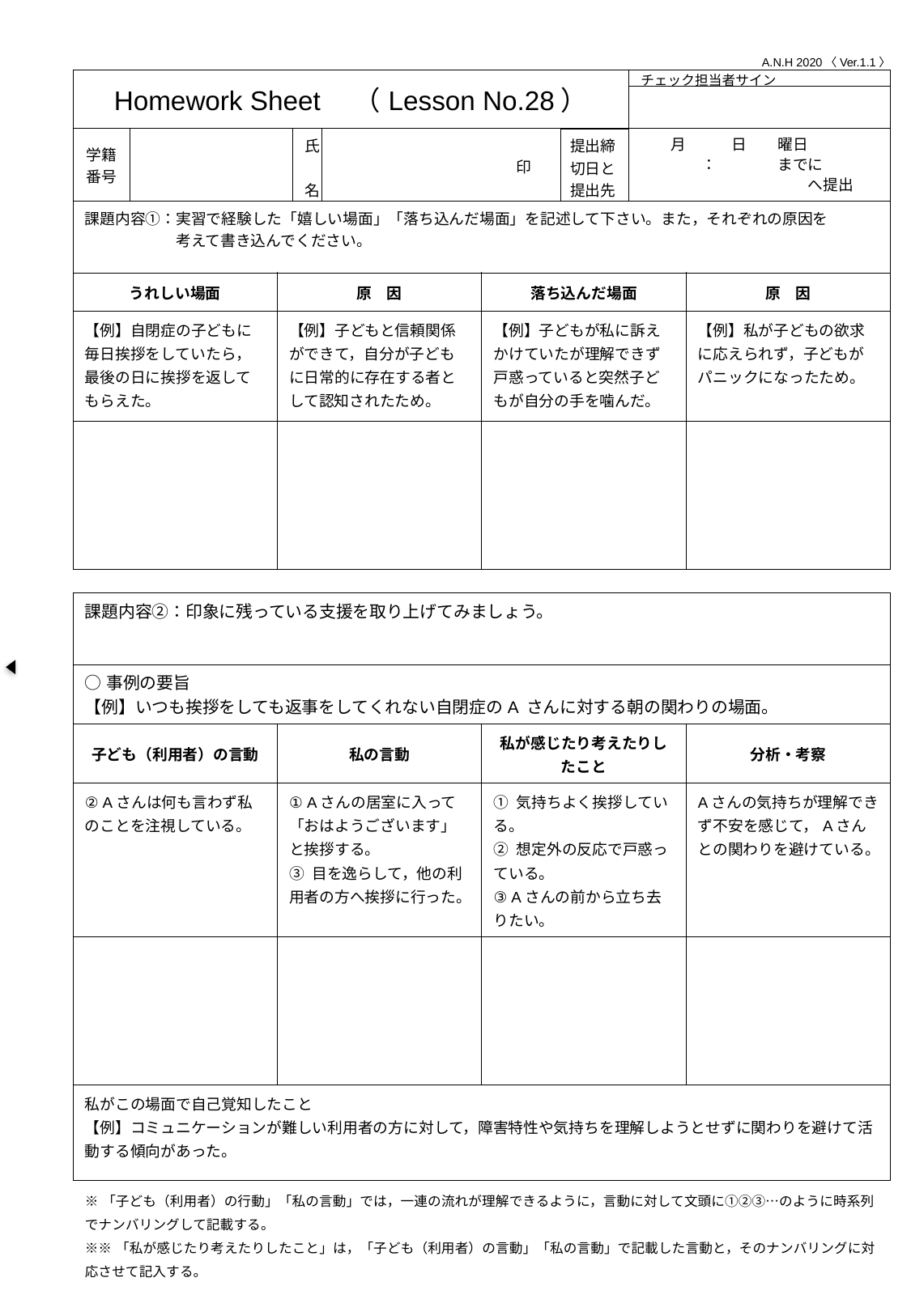

A.N.H 2020〈Ver.1.1〉
| Homework Sheet　（Lesson No.28） |  |  |  |  |  |  | チェック担当者サイン |  |
| --- | --- | --- | --- | --- | --- | --- | --- | --- |
|  |  |  |  |  |  |  |  |  |
| 学籍番号 |  |  | 氏　名 | 印 |  | 提出締切日と提出先 | 月　　　日　　曜日 　　　　：　　　　までに 　　　　　　　　　　　へ提出 |  |
| 課題内容①：実習で経験した「嬉しい場面」「落ち込んだ場面」を記述して下さい。また，それぞれの原因を 　　　　　　考えて書き込んでください。 |  |  |  |  |  |  |  |  |
| うれしい場面 |  | 原　因 |  |  | 落ち込んだ場面 |  |  | 原　因 |
| 【例】自閉症の子どもに毎日挨拶をしていたら，最後の日に挨拶を返してもらえた。 |  | 【例】子どもと信頼関係ができて，自分が子どもに日常的に存在する者として認知されたため。 |  |  | 【例】子どもが私に訴えかけていたが理解できず戸惑っていると突然子どもが自分の手を噛んだ。 |  |  | 【例】私が子どもの欲求に応えられず，子どもがパニックになったため。 |
|  |  |  |  |  |  |  |  |  |
|  |  |  |  |  |  |  |  |  |
| 課題内容②：印象に残っている支援を取り上げてみましょう。 |  |  |  |  |  |  |  |  |
| ○事例の要旨 【例】いつも挨拶をしても返事をしてくれない自閉症のA さんに対する朝の関わりの場面。 |  |  |  |  |  |  |  |  |
| 子ども（利用者）の言動 |  | 私の言動 |  |  | 私が感じたり考えたりし たこと |  |  | 分析・考察 |
| ② Aさんは何も言わず私のことを注視している。 |  | ① Aさんの居室に入って「おはようございます」と挨拶する。 ③ 目を逸らして，他の利用者の方へ挨拶に行った。 |  |  | ① 気持ちよく挨拶している。 ② 想定外の反応で戸惑っている。 ③ Aさんの前から立ち去りたい。 |  |  | Aさんの気持ちが理解できず不安を感じて，Aさんとの関わりを避けている。 |
|  |  |  |  |  |  |  |  |  |
| 私がこの場面で自己覚知したこと 【例】コミュニケーションが難しい利用者の方に対して，障害特性や気持ちを理解しようとせずに関わりを避けて活動する傾向があった。 |  |  |  |  |  |  |  |  |
| ※「子ども（利用者）の行動」「私の言動」では，一連の流れが理解できるように，言動に対して文頭に①②③…のように時系列でナンバリングして記載する。 ※※「私が感じたり考えたりしたこと」は，「子ども（利用者）の言動」「私の言動」で記載した言動と，そのナンバリングに対応させて記入する。 |  |  |  |  |  |  |  |  |